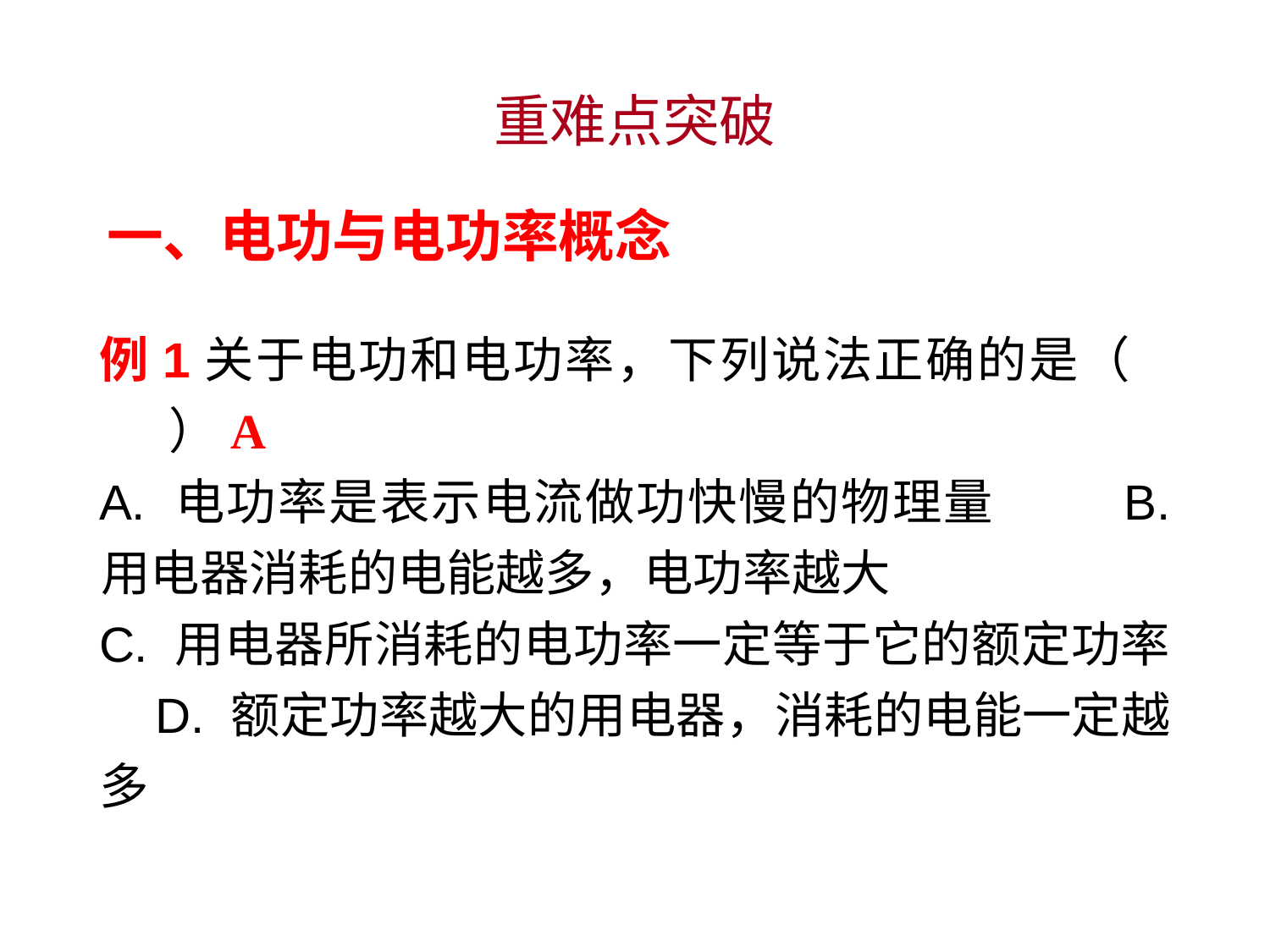

重难点突破
一、电功与电功率概念
例1关于电功和电功率，下列说法正确的是（     ）
A. 电功率是表示电流做功快慢的物理量         B. 用电器消耗的电能越多，电功率越大
C. 用电器所消耗的电功率一定等于它的额定功率     D. 额定功率越大的用电器，消耗的电能一定越多
A